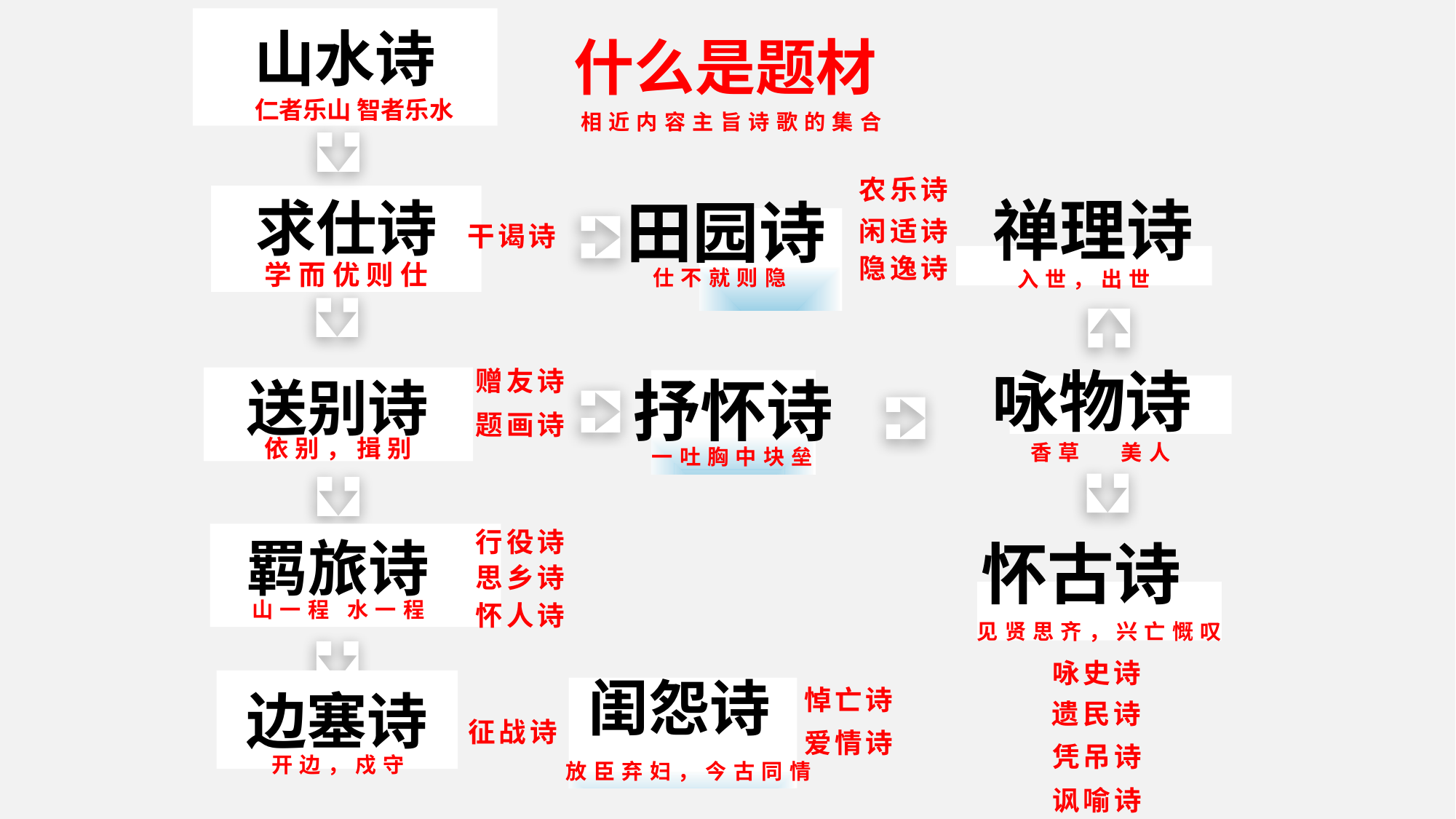

山水诗
仁者乐山 智者乐水

什么是题材
相近内容主旨诗歌的集合

农乐诗

求仕诗
学而优则仕

禅理诗
入世，出世

田园诗
仕不就则隐

闲适诗

干谒诗
隐逸诗

咏物诗

香草   美人
赠友诗

抒怀诗
一吐胸中块垒

送别诗
依别，揖别

题画诗

行役诗

羁旅诗
山一程 水一程

怀古诗
见贤思齐，兴亡慨叹

思乡诗
怀人诗

咏史诗
闺怨诗

放臣弃妇，今古同情

边塞诗
开边，戍守

悼亡诗
遗民诗
征战诗
爱情诗
凭吊诗
讽喻诗